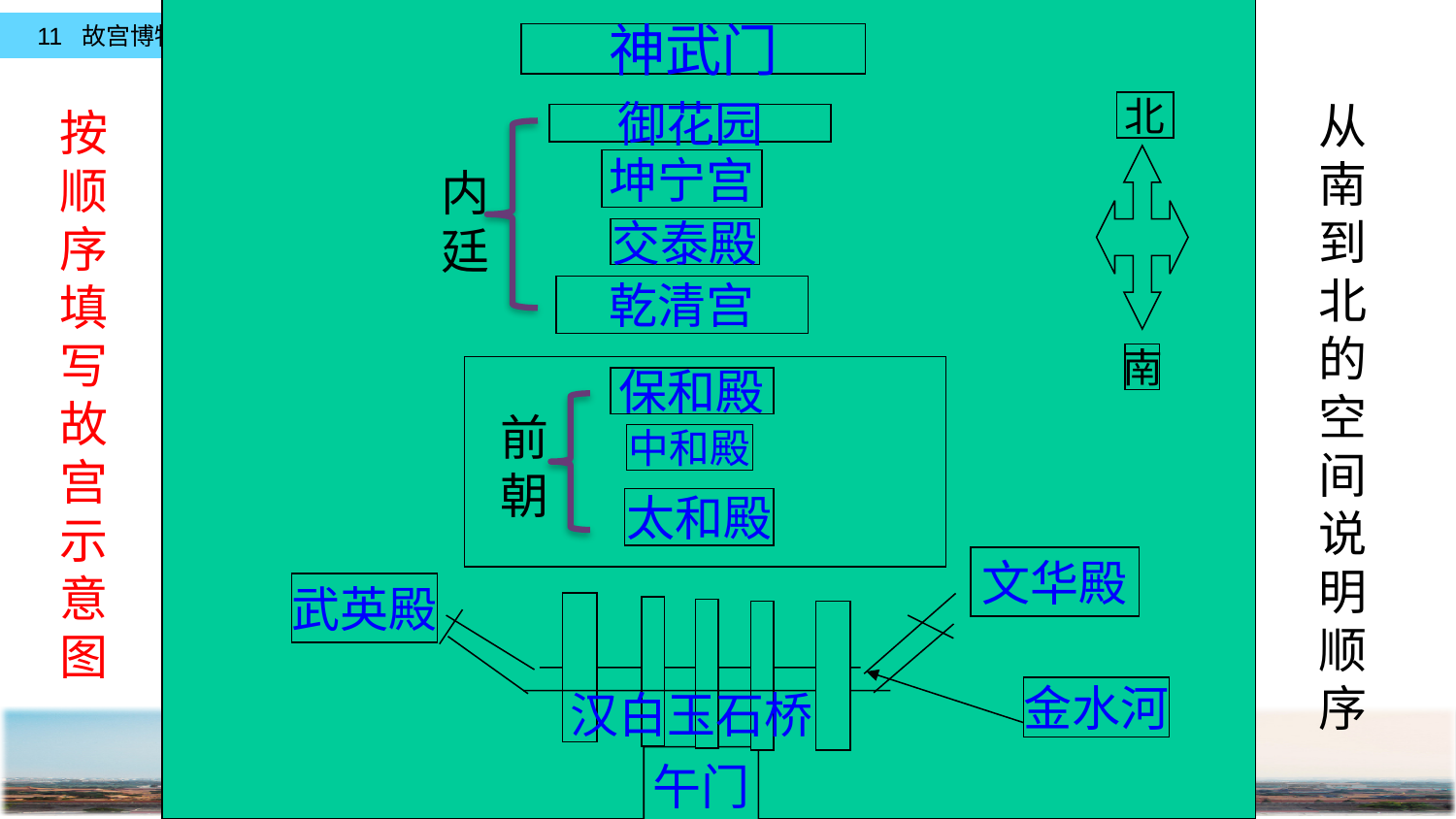

神武门
从
南
到北的空间说明顺序
北
按顺序填写故宫示意图
御花园

坤宁宫
内廷
交泰殿
乾清宫
南

保和殿

前朝
中和殿
太和殿
文华殿
武英殿

汉白玉石桥
金水河

午门